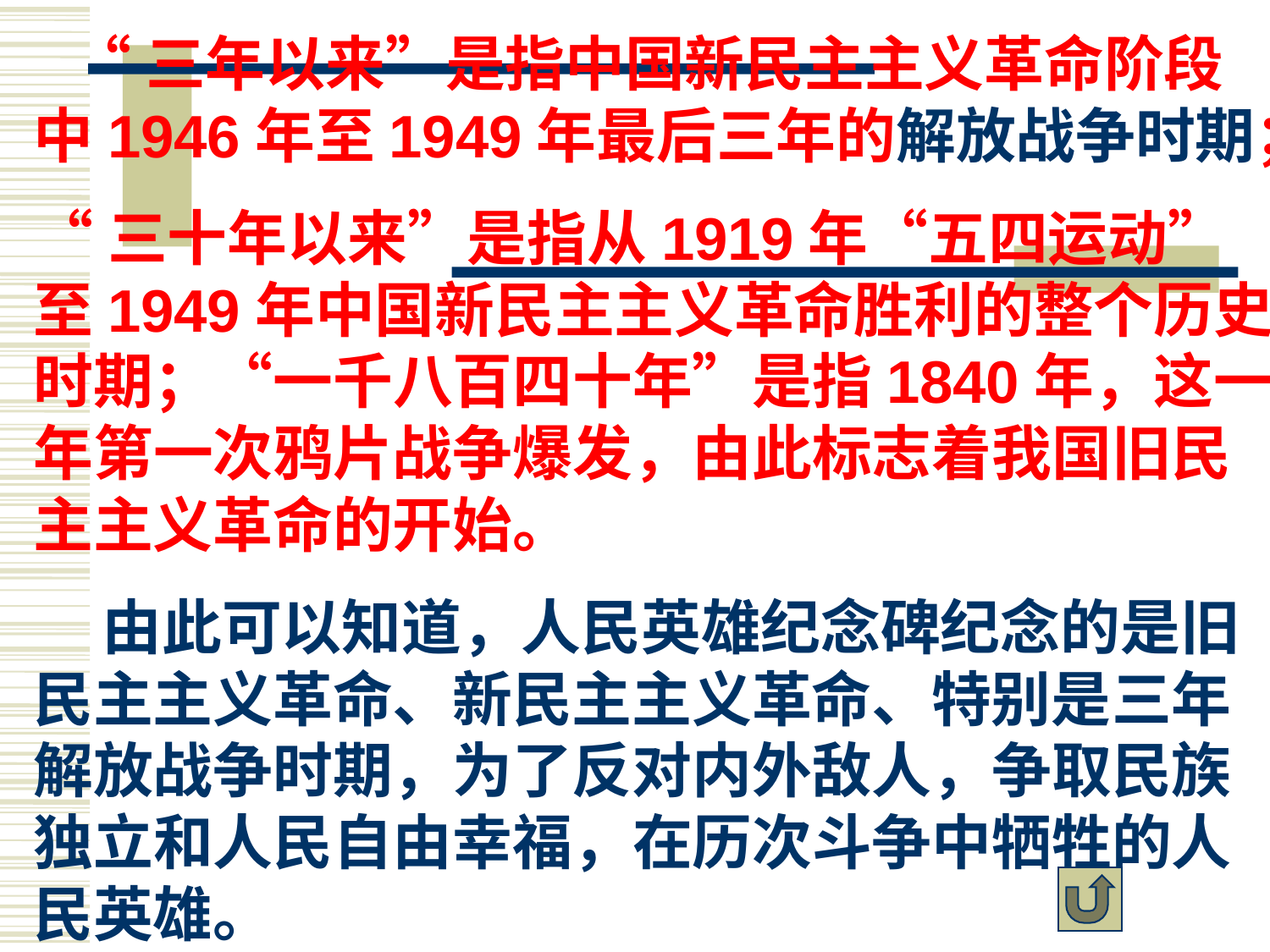

“三年以来”是指中国新民主主义革命阶段中1946年至1949年最后三年的解放战争时期；
“三十年以来”是指从1919年“五四运动”至1949年中国新民主主义革命胜利的整个历史时期；“一千八百四十年”是指1840年，这一年第一次鸦片战争爆发，由此标志着我国旧民主主义革命的开始。
    由此可以知道，人民英雄纪念碑纪念的是旧民主主义革命、新民主主义革命、特别是三年解放战争时期，为了反对内外敌人，争取民族独立和人民自由幸福，在历次斗争中牺牲的人民英雄。